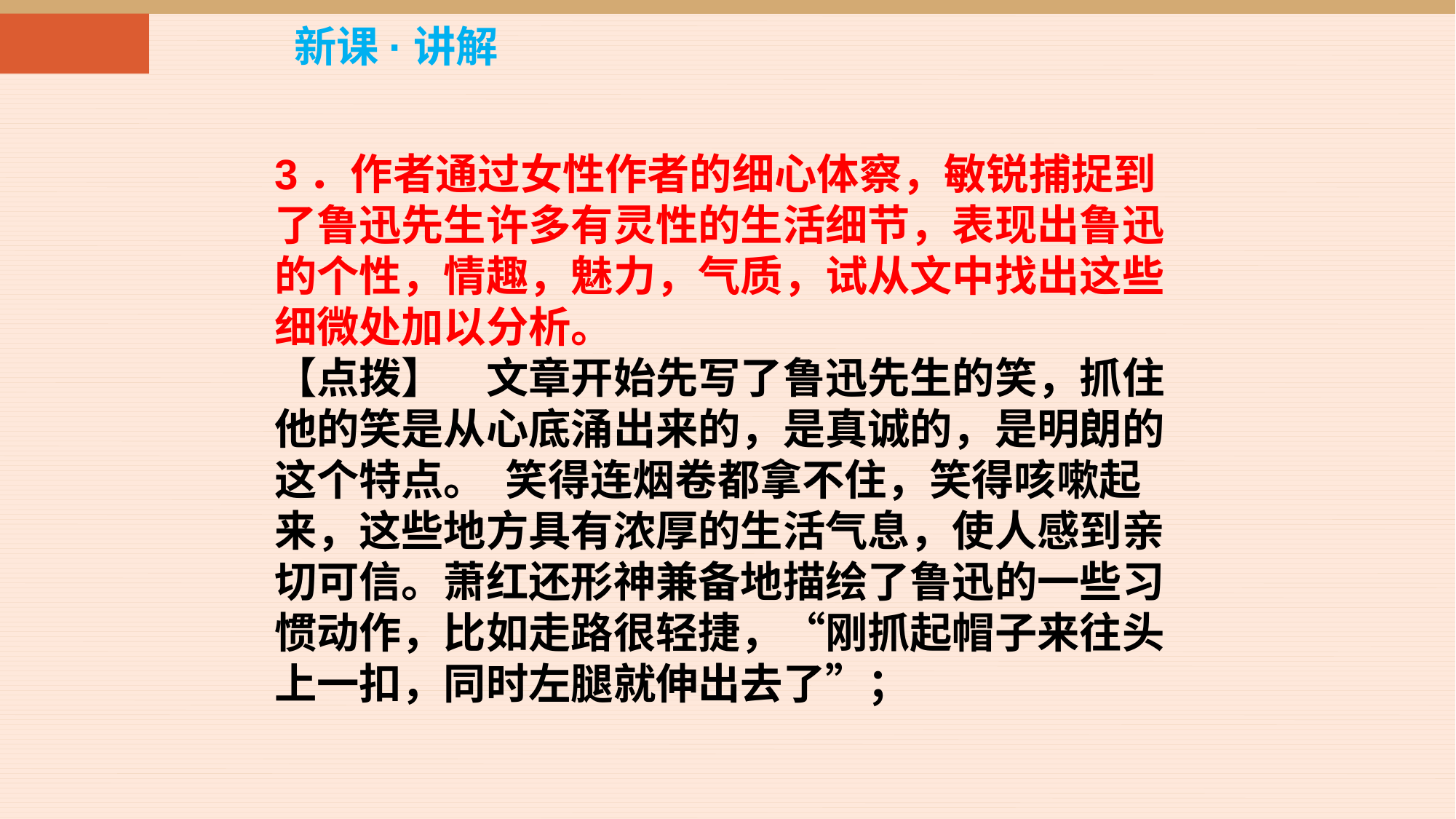

新课·讲解
3．作者通过女性作者的细心体察，敏锐捕捉到了鲁迅先生许多有灵性的生活细节，表现出鲁迅的个性，情趣，魅力，气质，试从文中找出这些细微处加以分析。
【点拨】　文章开始先写了鲁迅先生的笑，抓住他的笑是从心底涌出来的，是真诚的，是明朗的这个特点。  笑得连烟卷都拿不住，笑得咳嗽起来，这些地方具有浓厚的生活气息，使人感到亲切可信。萧红还形神兼备地描绘了鲁迅的一些习惯动作，比如走路很轻捷，“刚抓起帽子来往头上一扣，同时左腿就伸出去了”；